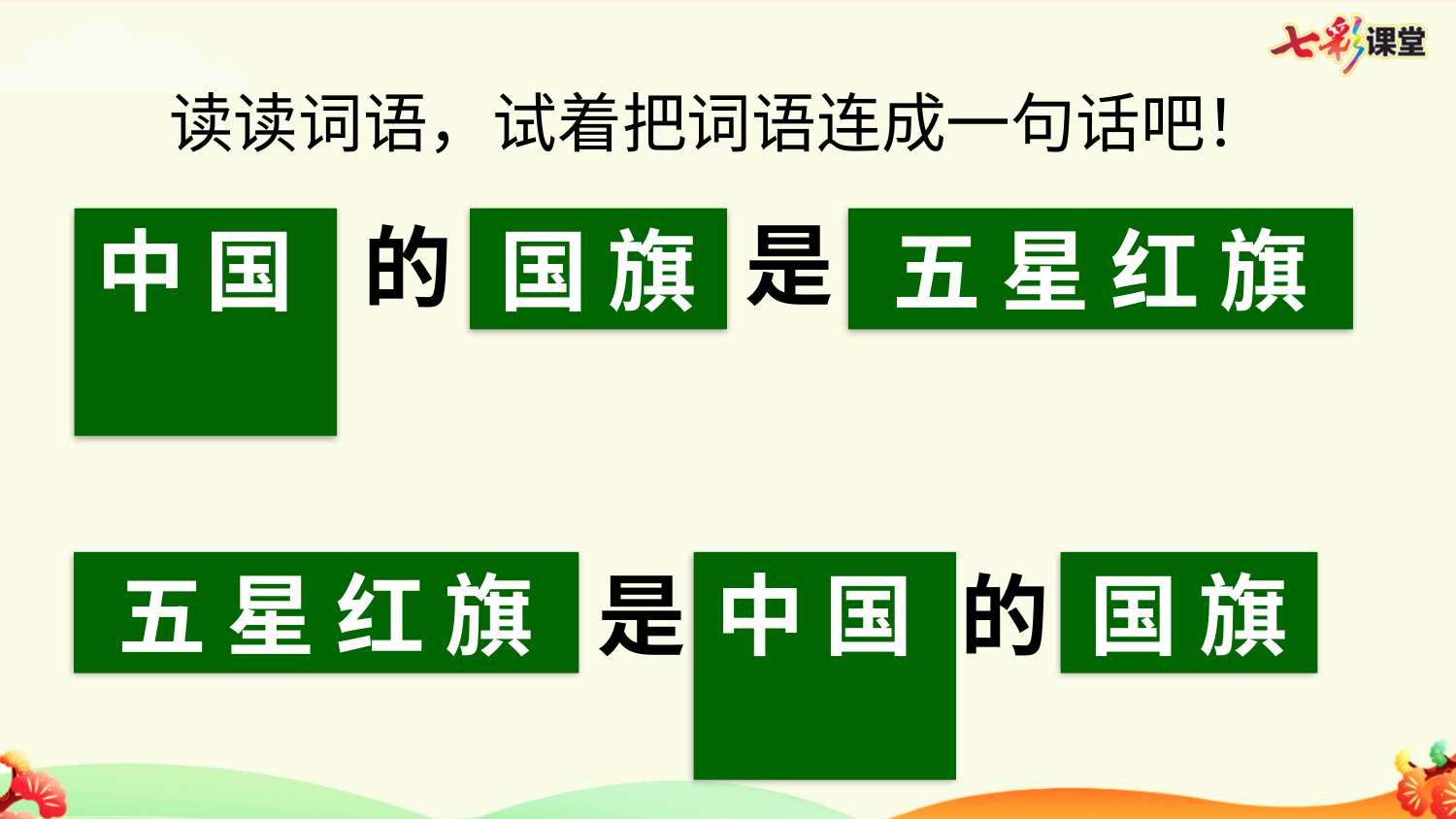

读读词语，试着把词语连成一句话吧！
是        。
的
中国
国旗
五星红旗
是
五星红旗
中国
的    。
国旗